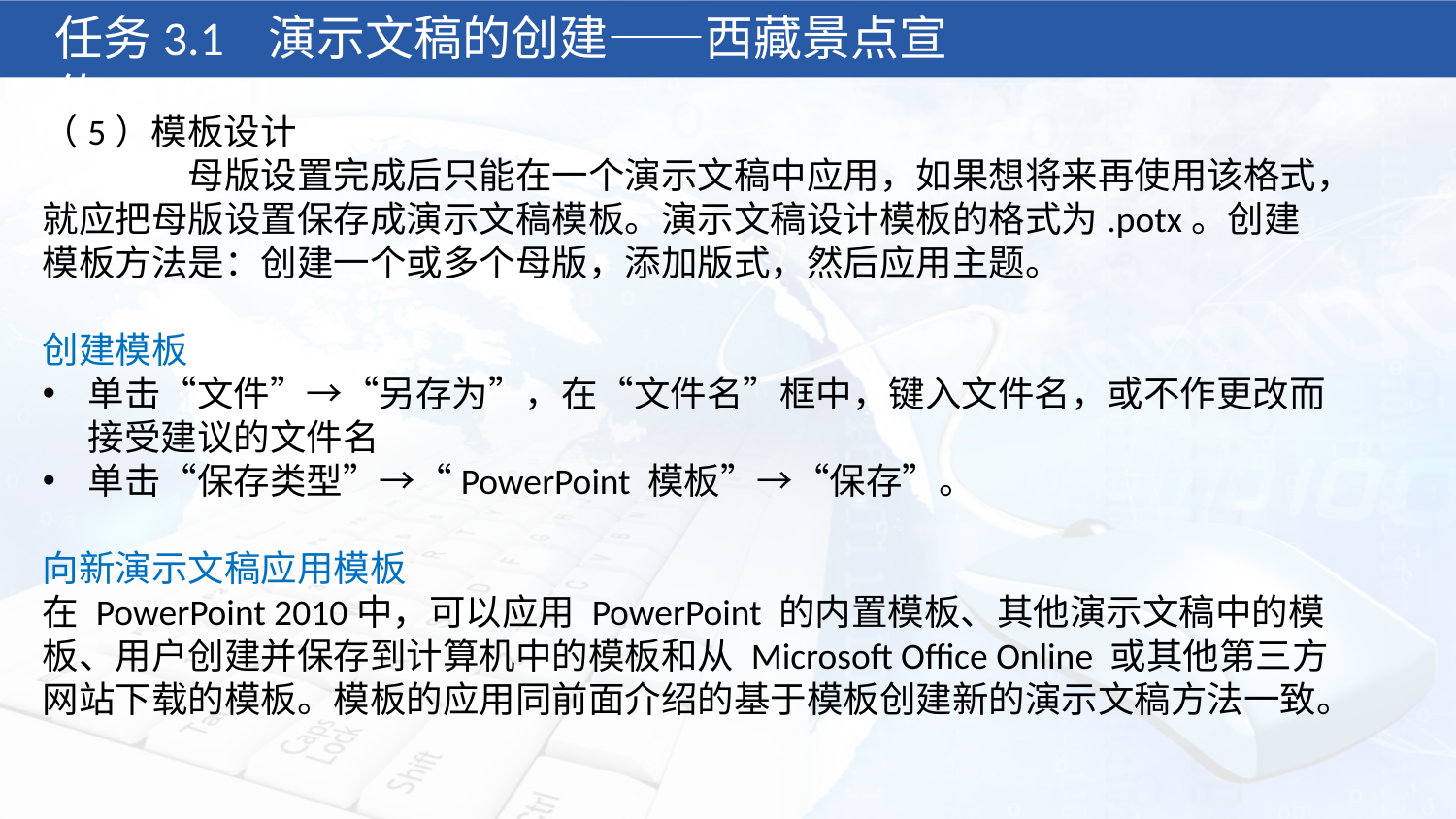

任务3.1   演示文稿的创建——西藏景点宣传
（5）模板设计
	母版设置完成后只能在一个演示文稿中应用，如果想将来再使用该格式，就应把母版设置保存成演示文稿模板。演示文稿设计模板的格式为.potx。创建模板方法是：创建一个或多个母版，添加版式，然后应用主题。

创建模板
单击“文件”→“另存为”，在“文件名”框中，键入文件名，或不作更改而接受建议的文件名
单击“保存类型”→“PowerPoint 模板”→“保存”。

向新演示文稿应用模板
在 PowerPoint 2010中，可以应用 PowerPoint 的内置模板、其他演示文稿中的模板、用户创建并保存到计算机中的模板和从 Microsoft Office Online 或其他第三方网站下载的模板。模板的应用同前面介绍的基于模板创建新的演示文稿方法一致。